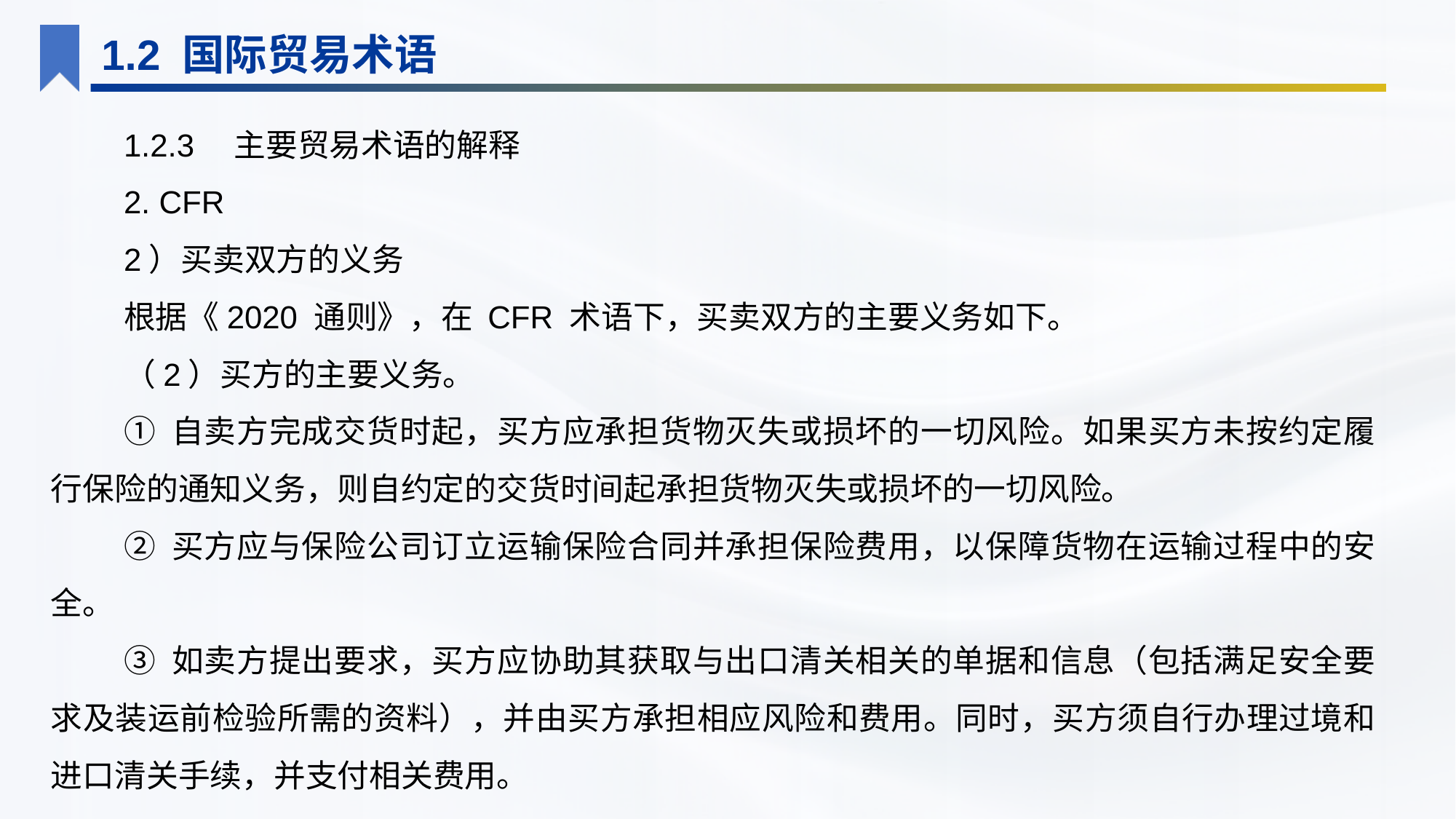

1.2 国际贸易术语
1.2.3　主要贸易术语的解释
2. CFR
2）买卖双方的义务
根据《2020 通则》，在 CFR 术语下，买卖双方的主要义务如下。
（2）买方的主要义务。
① 自卖方完成交货时起，买方应承担货物灭失或损坏的一切风险。如果买方未按约定履行保险的通知义务，则自约定的交货时间起承担货物灭失或损坏的一切风险。
② 买方应与保险公司订立运输保险合同并承担保险费用，以保障货物在运输过程中的安全。
③ 如卖方提出要求，买方应协助其获取与出口清关相关的单据和信息（包括满足安全要求及装运前检验所需的资料），并由买方承担相应风险和费用。同时，买方须自行办理过境和进口清关手续，并支付相关费用。